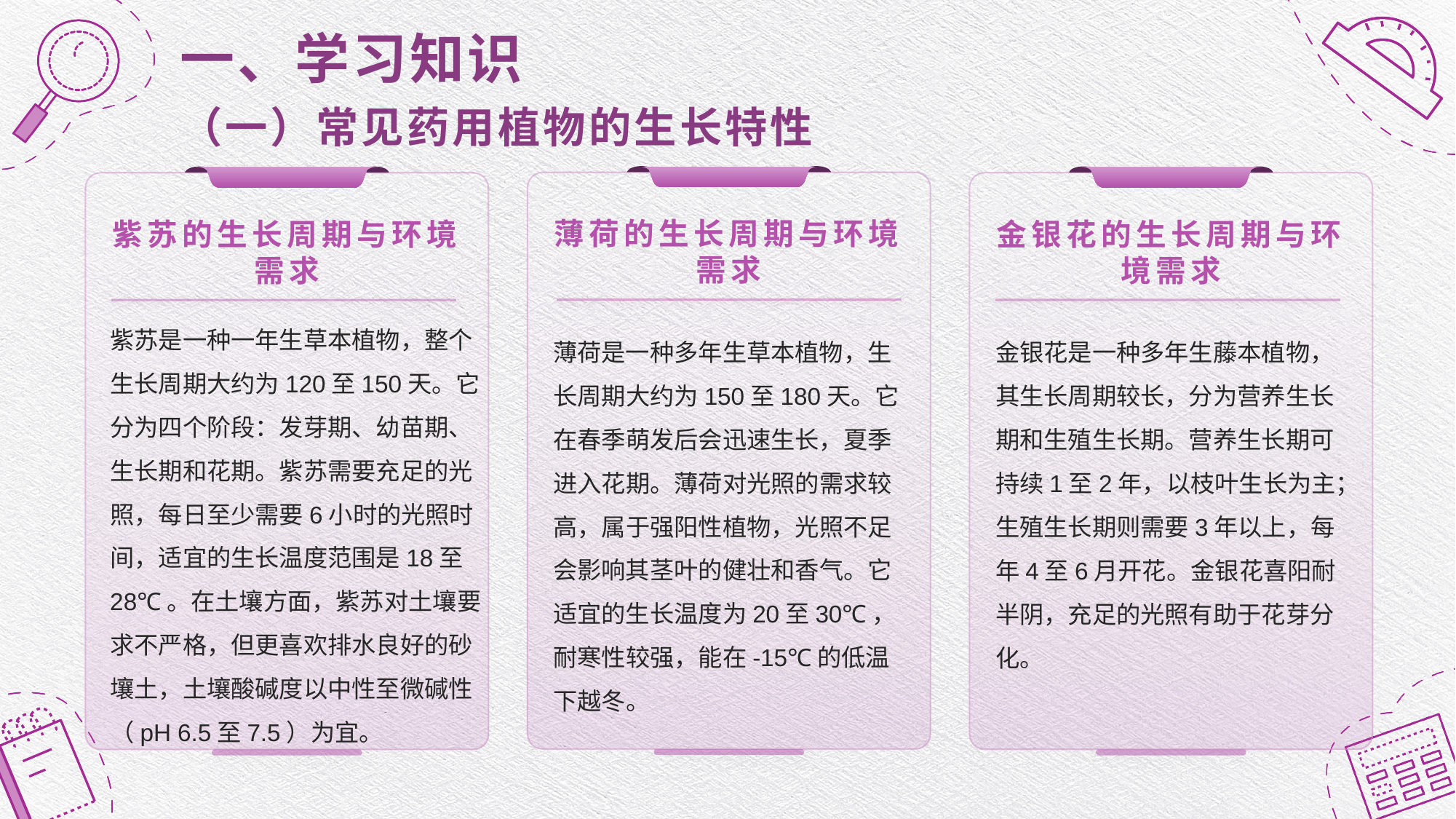

# 一、学习知识 （一）常见药用植物的生长特性

薄荷的生长周期与环境需求
金银花的生长周期与环境需求
紫苏的生长周期与环境需求
紫苏是一种一年生草本植物，整个生长周期大约为120至150天。它分为四个阶段：发芽期、幼苗期、生长期和花期。紫苏需要充足的光照，每日至少需要6小时的光照时间，适宜的生长温度范围是18至28℃。在土壤方面，紫苏对土壤要求不严格，但更喜欢排水良好的砂壤土，土壤酸碱度以中性至微碱性（pH 6.5至7.5）为宜。
薄荷是一种多年生草本植物，生长周期大约为150至180天。它在春季萌发后会迅速生长，夏季进入花期。薄荷对光照的需求较高，属于强阳性植物，光照不足会影响其茎叶的健壮和香气。它适宜的生长温度为20至30℃，耐寒性较强，能在-15℃的低温下越冬。
金银花是一种多年生藤本植物，其生长周期较长，分为营养生长期和生殖生长期。营养生长期可持续1至2年，以枝叶生长为主；生殖生长期则需要3年以上，每年4至6月开花。金银花喜阳耐半阴，充足的光照有助于花芽分化。